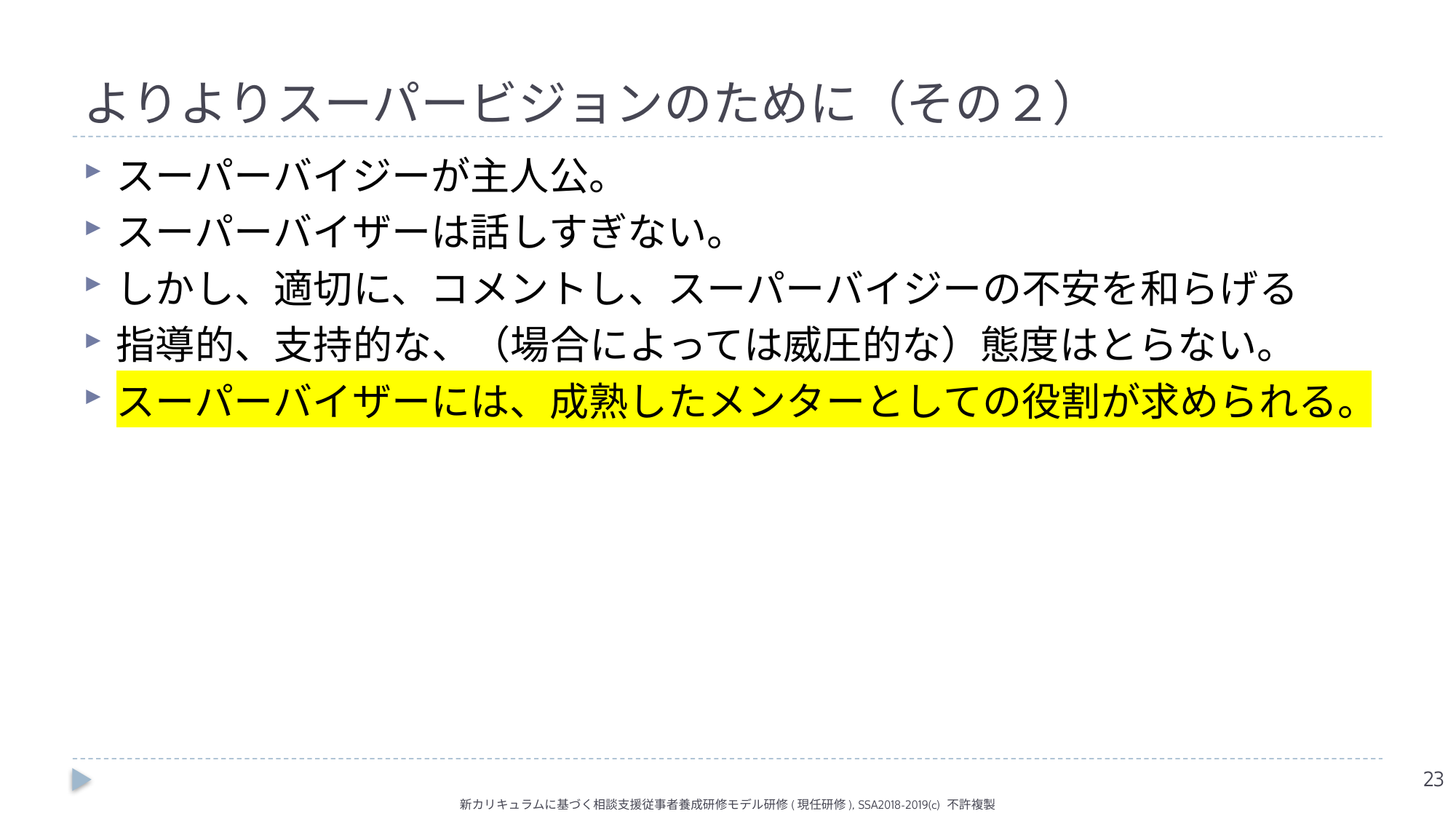

# よりよりスーパービジョンのために（その２）
スーパーバイジーが主人公。
スーパーバイザーは話しすぎない。
しかし、適切に、コメントし、スーパーバイジーの不安を和らげる
指導的、支持的な、（場合によっては威圧的な）態度はとらない。
スーパーバイザーには、成熟したメンターとしての役割が求められる。

23
新カリキュラムに基づく相談支援従事者養成研修モデル研修(現任研修), SSA2018-2019(c) 不許複製